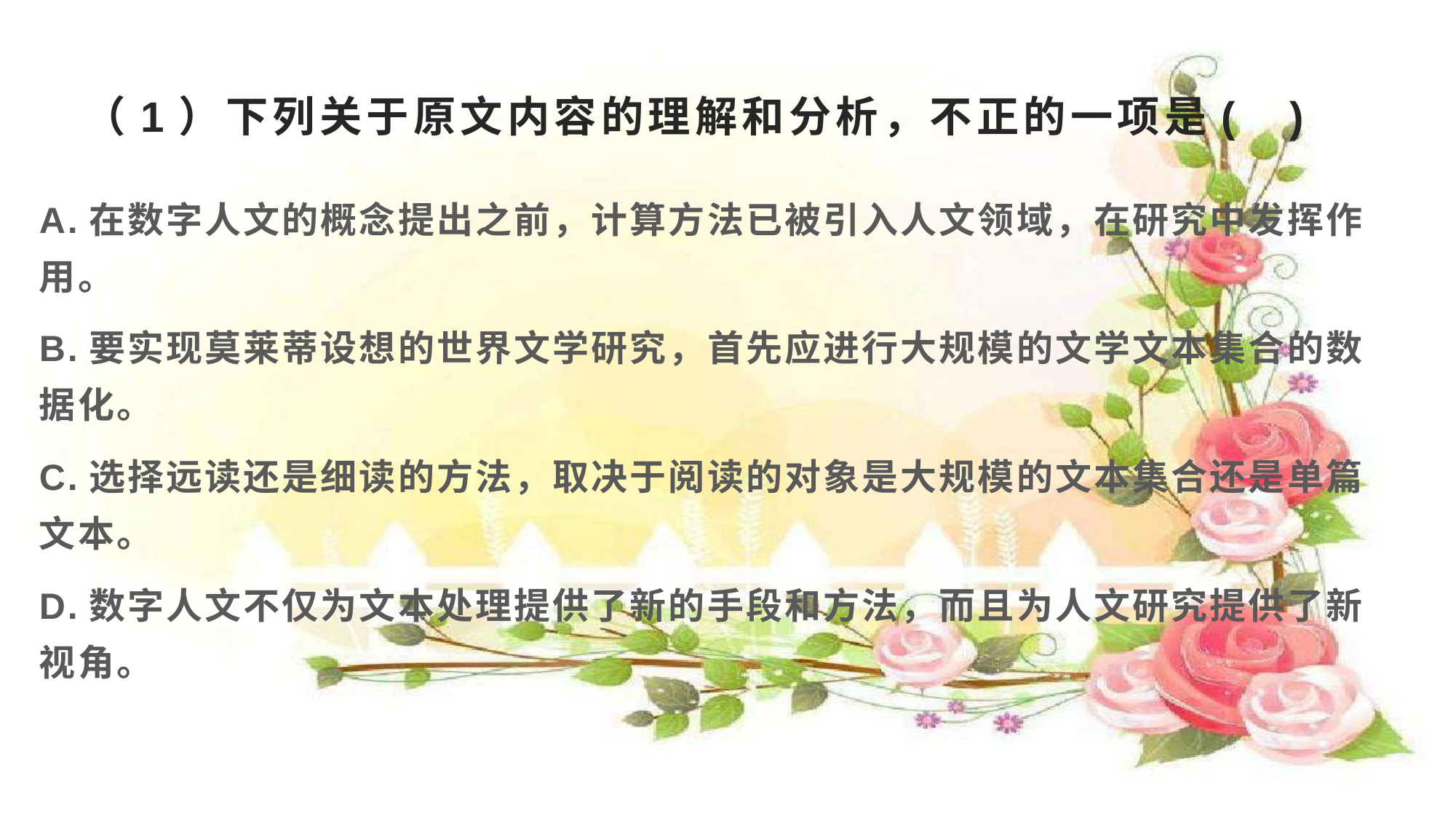

# （1）下列关于原文内容的理解和分析，不正的一项是(   )
A.在数字人文的概念提出之前，计算方法已被引入人文领域，在研究中发挥作用。
B.要实现莫莱蒂设想的世界文学研究，首先应进行大规模的文学文本集合的数据化。
C.选择远读还是细读的方法，取决于阅读的对象是大规模的文本集合还是单篇文本。
D.数字人文不仅为文本处理提供了新的手段和方法，而且为人文研究提供了新视角。